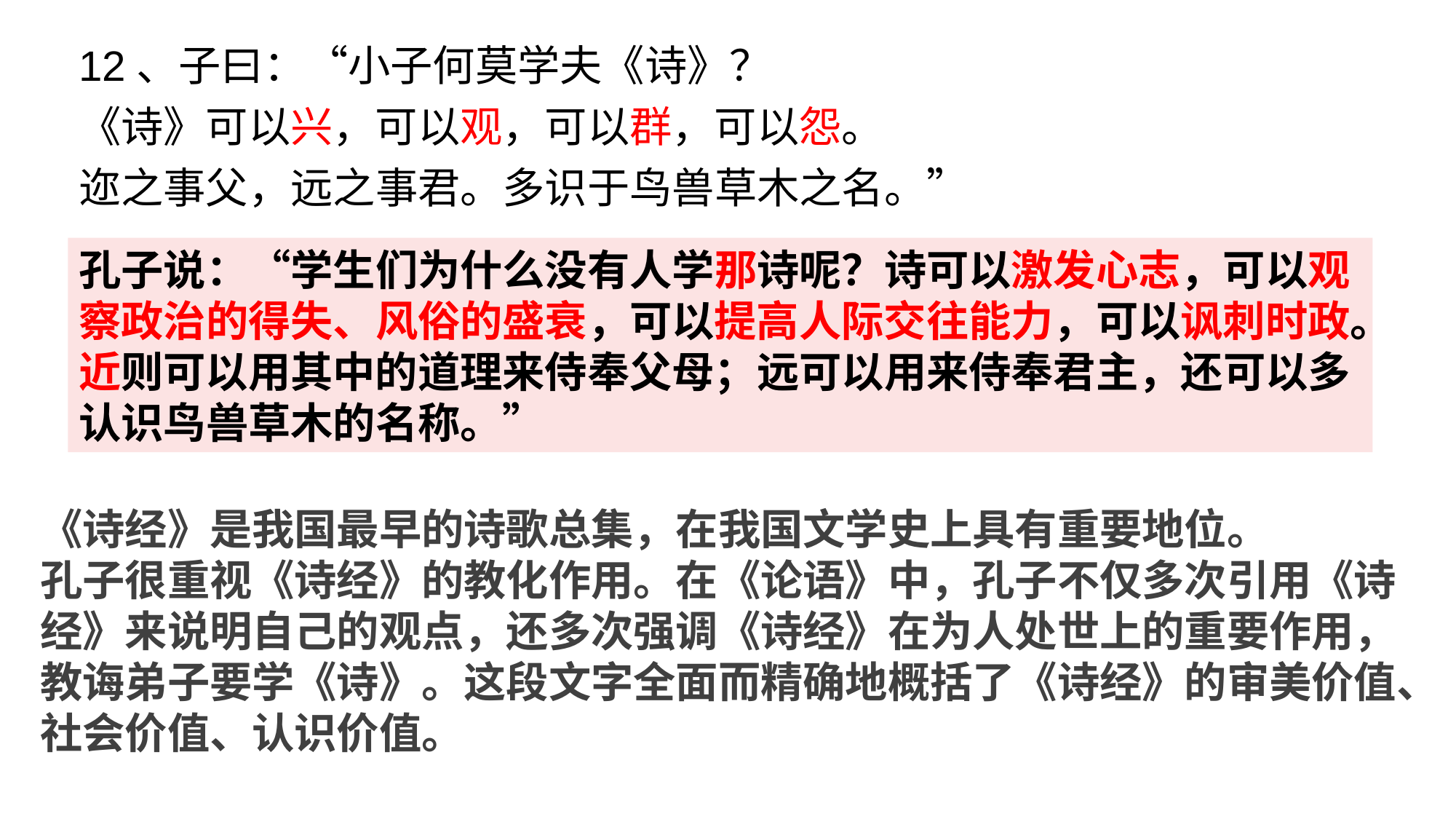

12、子曰：“小子何莫学夫《诗》？
《诗》可以兴，可以观，可以群，可以怨。
迩之事父，远之事君。多识于鸟兽草木之名。”
孔子说：“学生们为什么没有人学那诗呢？诗可以激发心志，可以观察政治的得失、风俗的盛衰，可以提高人际交往能力，可以讽刺时政。近则可以用其中的道理来侍奉父母；远可以用来侍奉君主，还可以多认识鸟兽草木的名称。”
《诗经》是我国最早的诗歌总集，在我国文学史上具有重要地位。
孔子很重视《诗经》的教化作用。在《论语》中，孔子不仅多次引用《诗经》来说明自己的观点，还多次强调《诗经》在为人处世上的重要作用，教诲弟子要学《诗》。这段文字全面而精确地概括了《诗经》的审美价值、社会价值、认识价值。